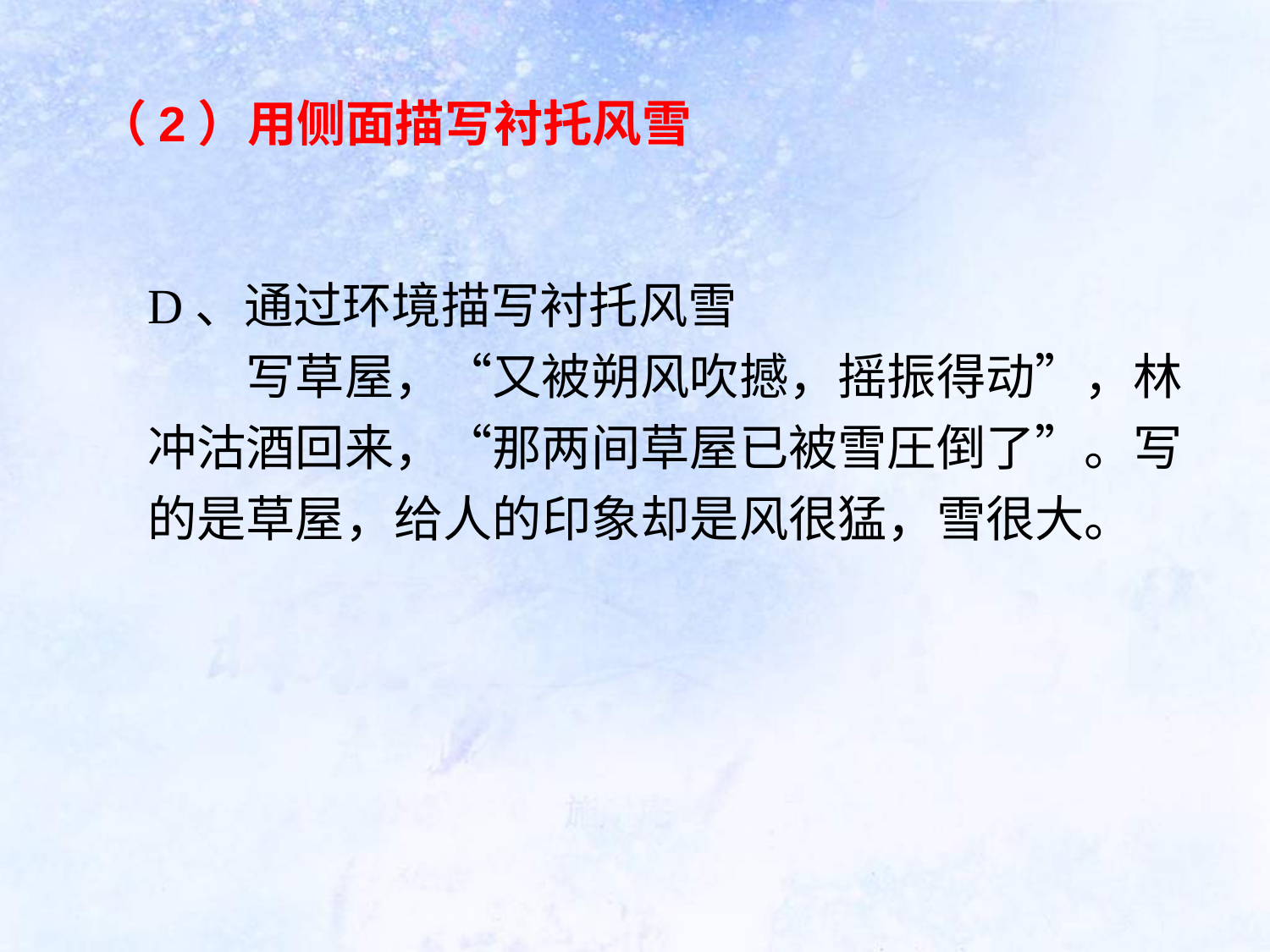

（2）用侧面描写衬托风雪
D、通过环境描写衬托风雪
　　写草屋，“又被朔风吹撼，摇振得动”，林冲沽酒回来，“那两间草屋已被雪圧倒了”。写的是草屋，给人的印象却是风很猛，雪很大。